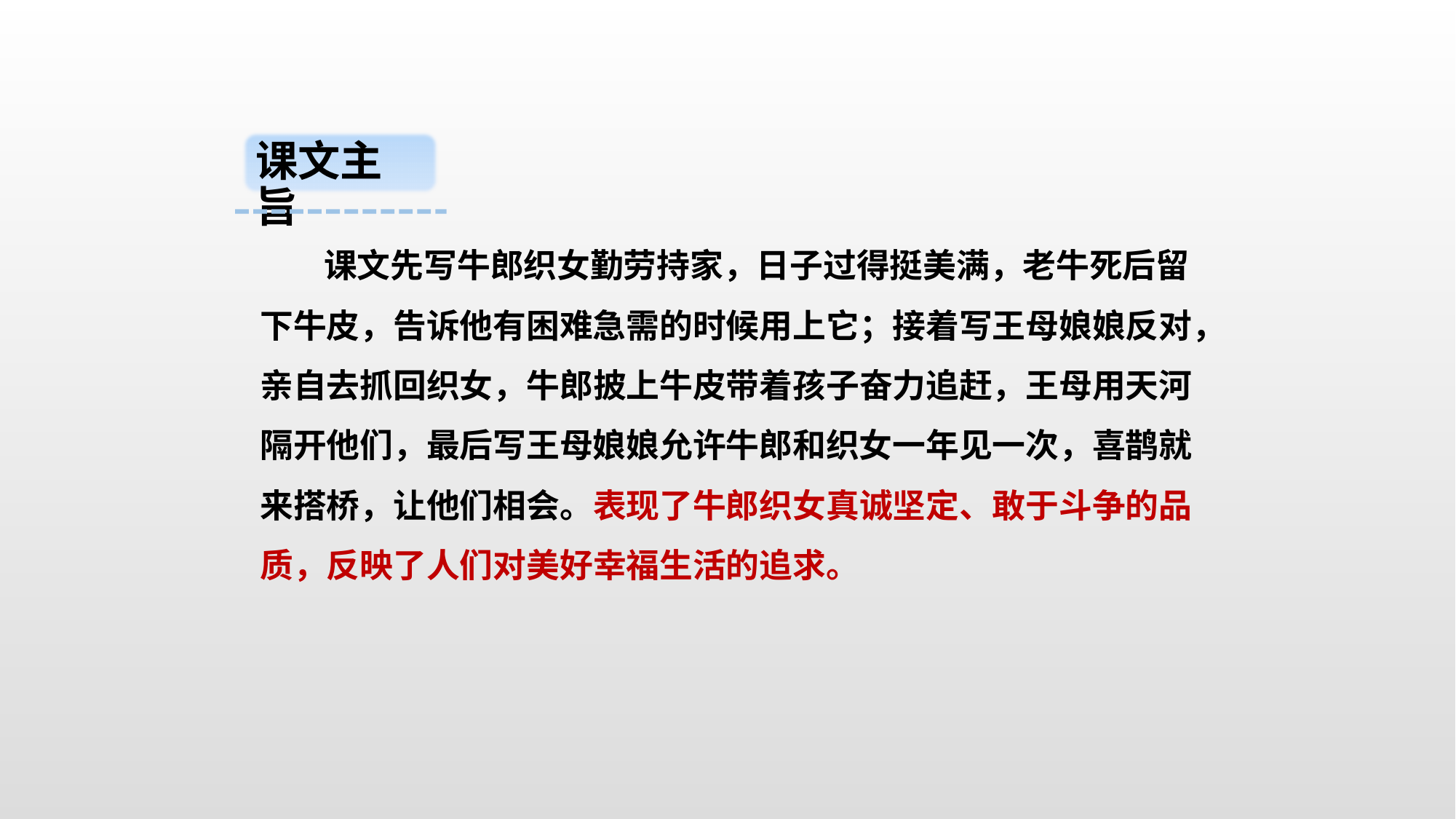

课文主旨

课文先写牛郎织女勤劳持家，日子过得挺美满，老牛死后留下牛皮，告诉他有困难急需的时候用上它；接着写王母娘娘反对，亲自去抓回织女，牛郎披上牛皮带着孩子奋力追赶，王母用天河隔开他们，最后写王母娘娘允许牛郎和织女一年见一次，喜鹊就来搭桥，让他们相会。表现了牛郎织女真诚坚定、敢于斗争的品质，反映了人们对美好幸福生活的追求。